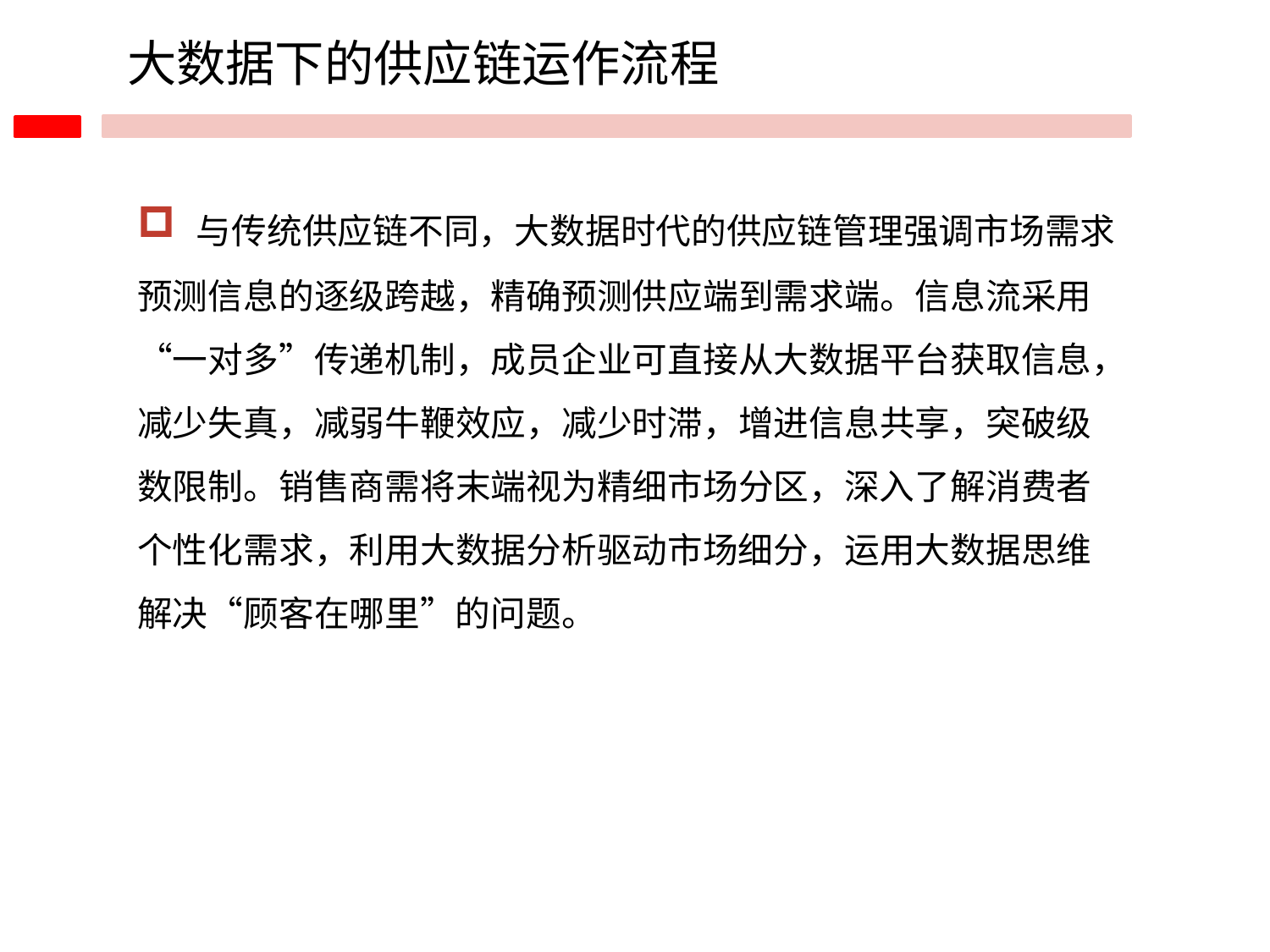

大数据下的供应链运作流程
 与传统供应链不同，大数据时代的供应链管理强调市场需求预测信息的逐级跨越，精确预测供应端到需求端。信息流采用“一对多”传递机制，成员企业可直接从大数据平台获取信息，减少失真，减弱牛鞭效应，减少时滞，增进信息共享，突破级数限制。销售商需将末端视为精细市场分区，深入了解消费者个性化需求，利用大数据分析驱动市场细分，运用大数据思维解决“顾客在哪里”的问题。